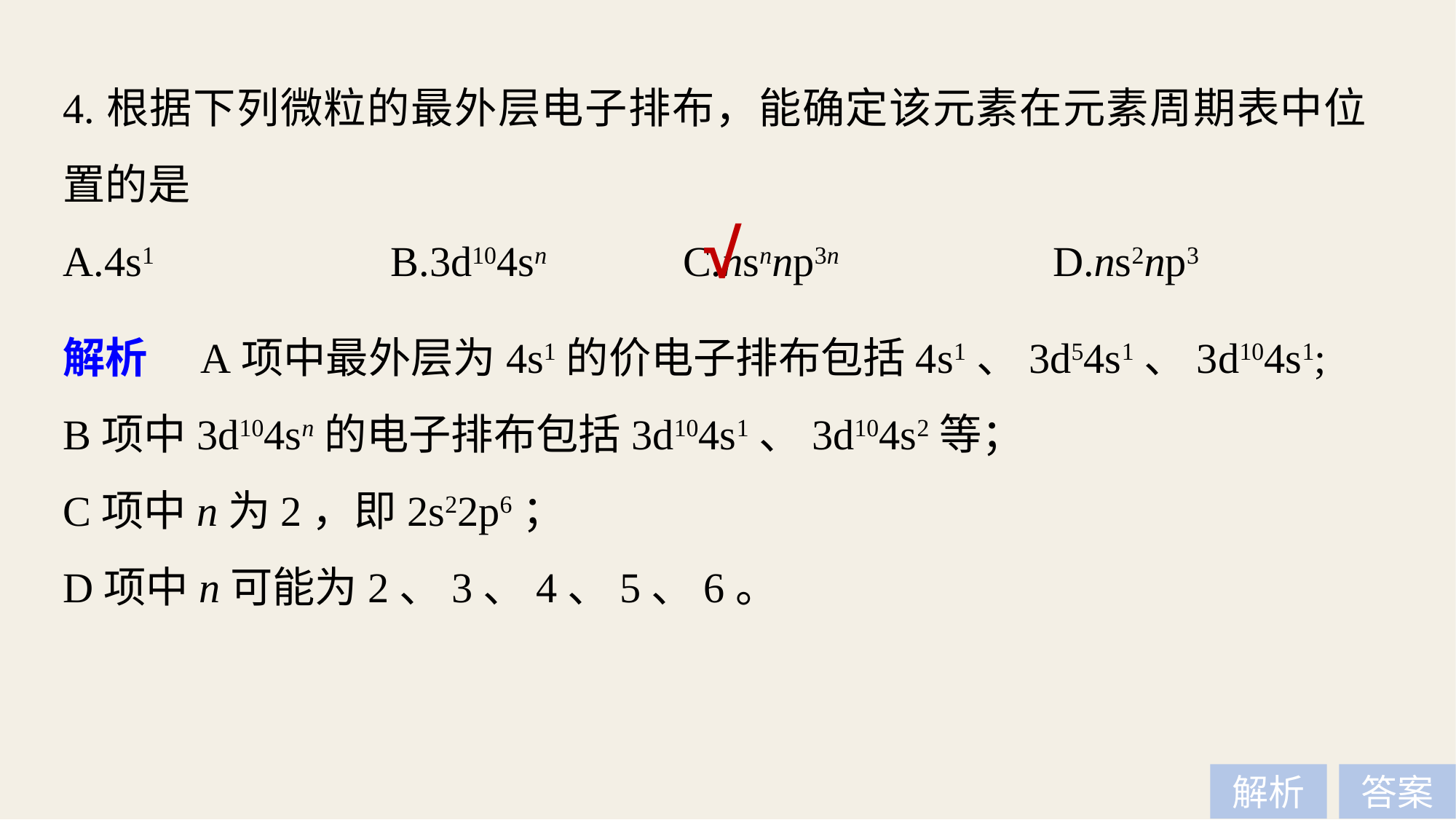

4.根据下列微粒的最外层电子排布，能确定该元素在元素周期表中位置的是
A.4s1  		B.3d104sn  	       C.nsnnp3n  	           D.ns2np3
√
解析　A项中最外层为4s1的价电子排布包括4s1、3d54s1、3d104s1;
B项中3d104sn的电子排布包括3d104s1、3d104s2等；
C项中n为2，即2s22p6；
D项中n可能为2、3、4、5、6。
解析
答案